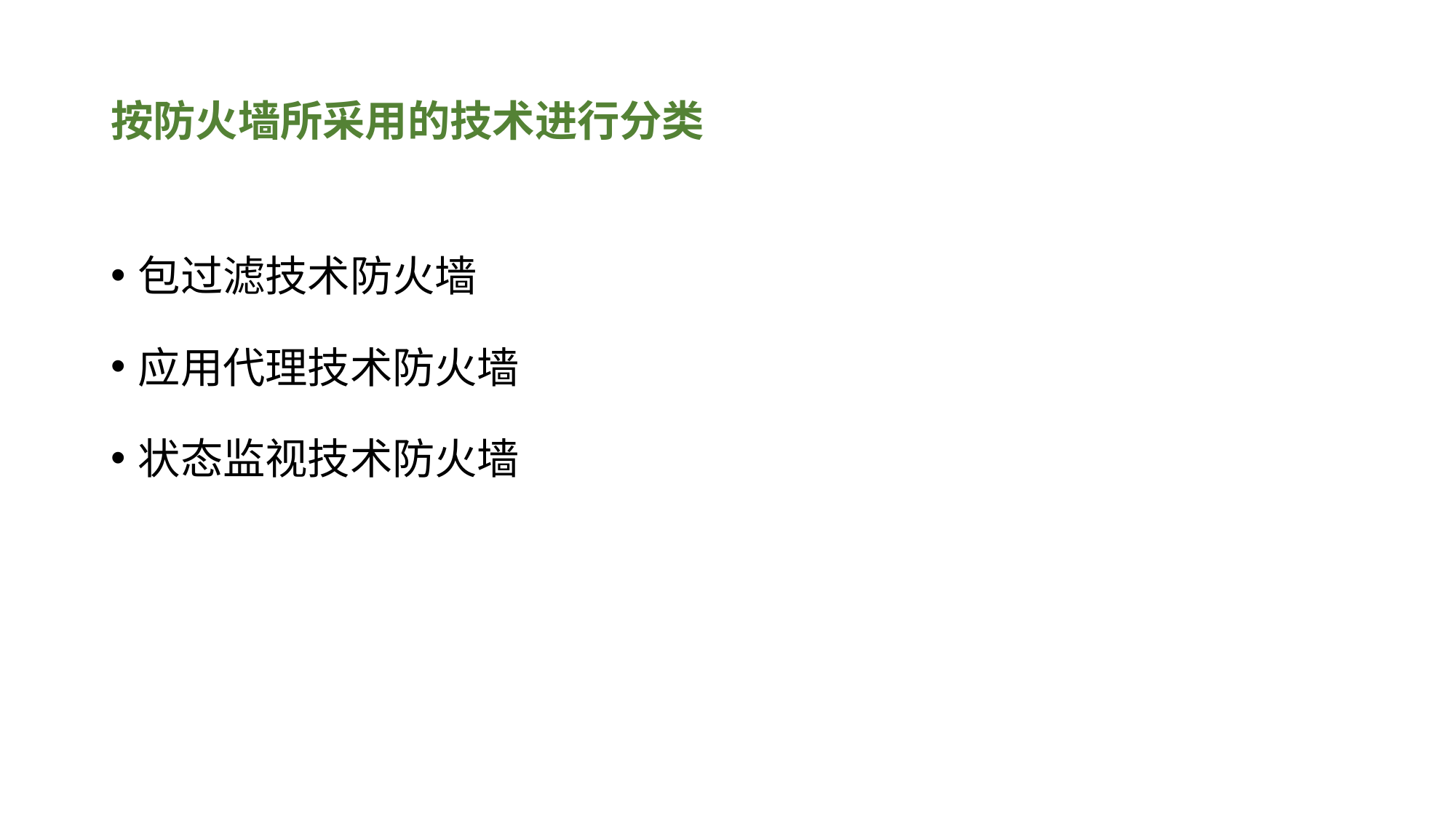

# 按防火墙所采用的技术进行分类
包过滤技术防火墙
应用代理技术防火墙
状态监视技术防火墙